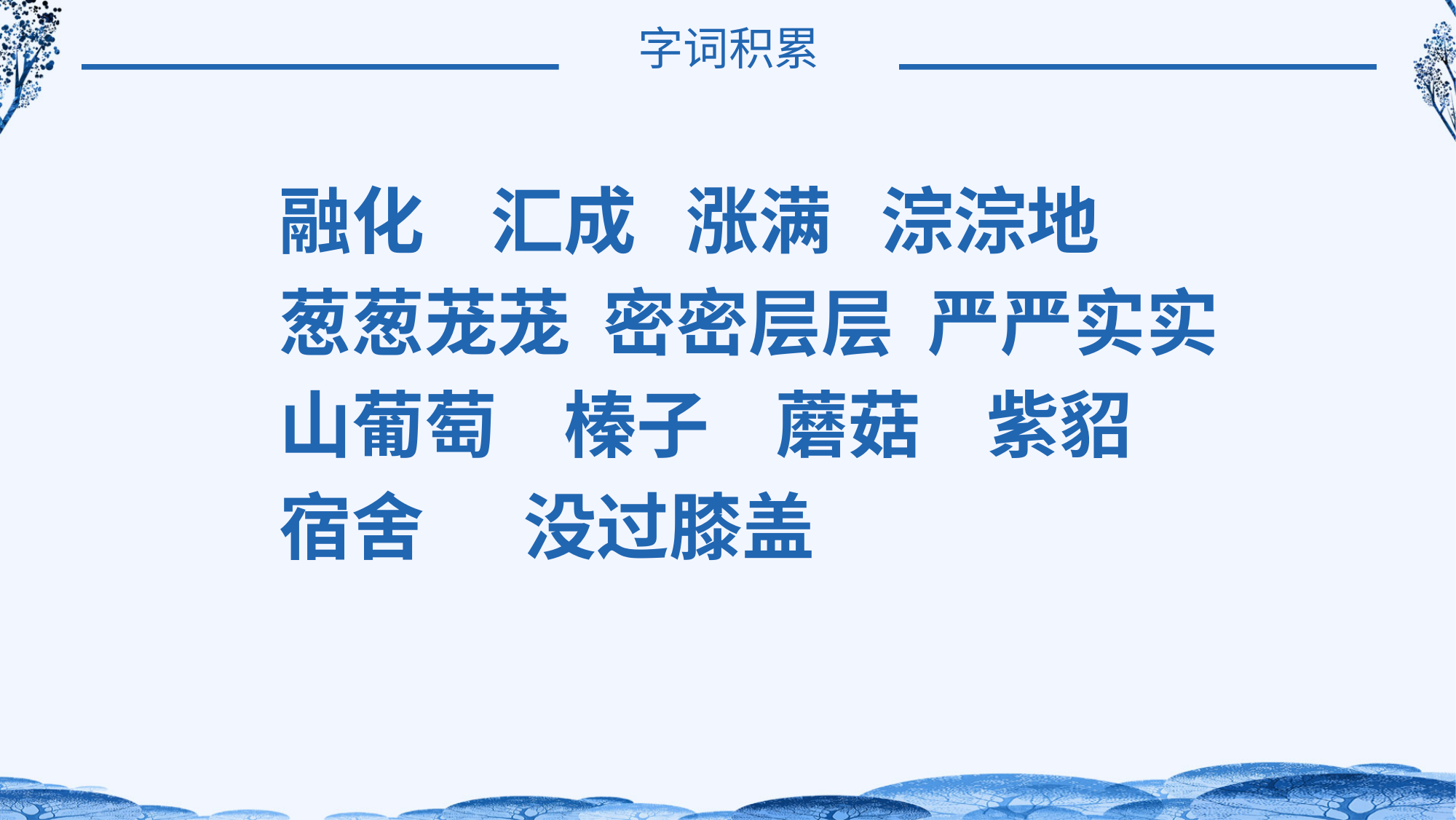

字词积累

融化    汇成   涨满   淙淙地
葱葱茏茏  密密层层  严严实实
山葡萄    榛子    蘑菇    紫貂
宿舍      没过膝盖